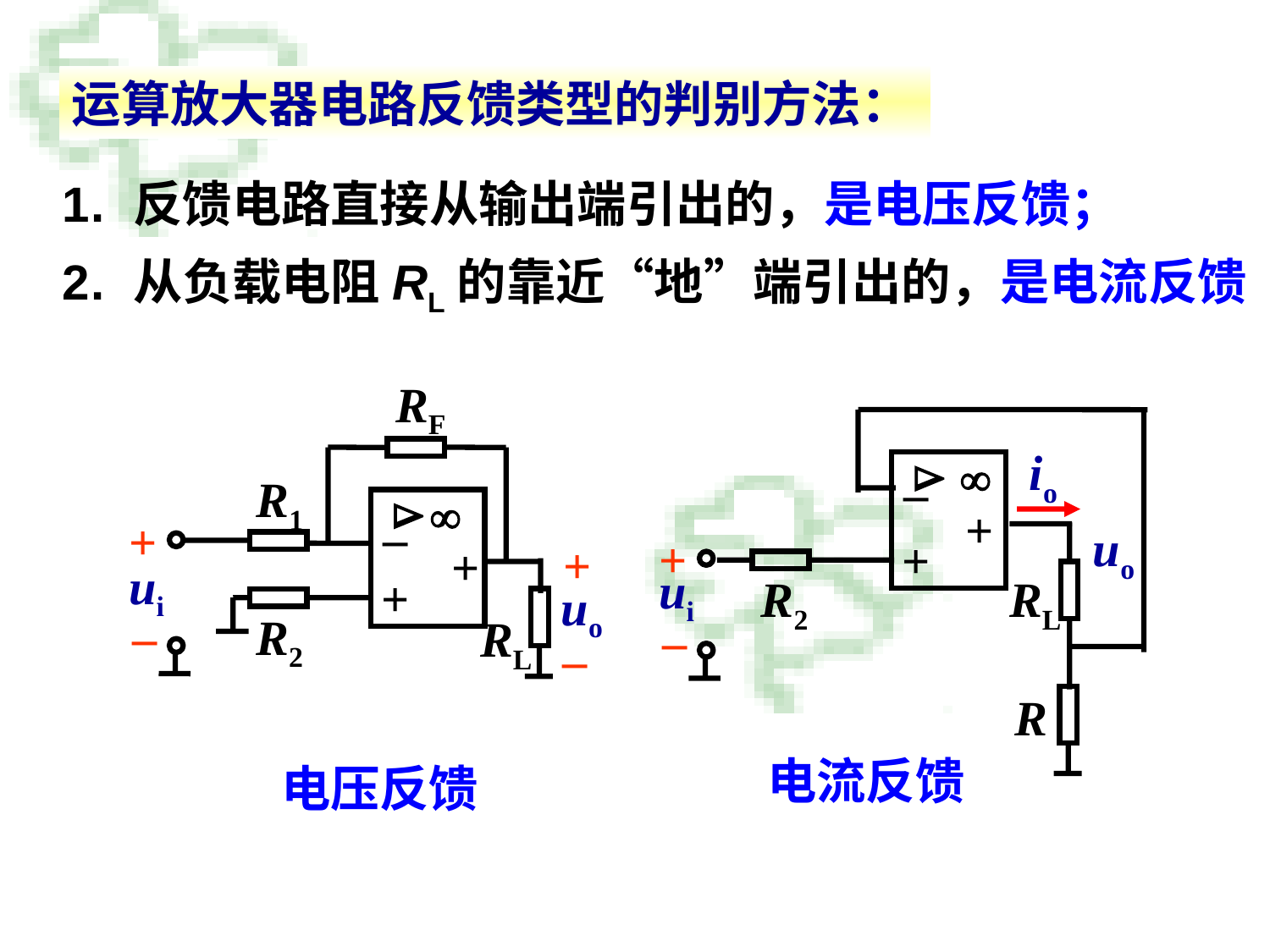

运算放大器电路反馈类型的判别方法：
反馈电路直接从输出端引出的，是电压反馈；
从负载电阻RL的靠近“地”端引出的，是电流反馈
RF

∞
Δ

–
+

+

R1
+
+

ui

uo

–
R2
RL

–

io
∞
Δ

–

+

uo
+
+

ui

R2
RL

–

R

电流反馈
电压反馈